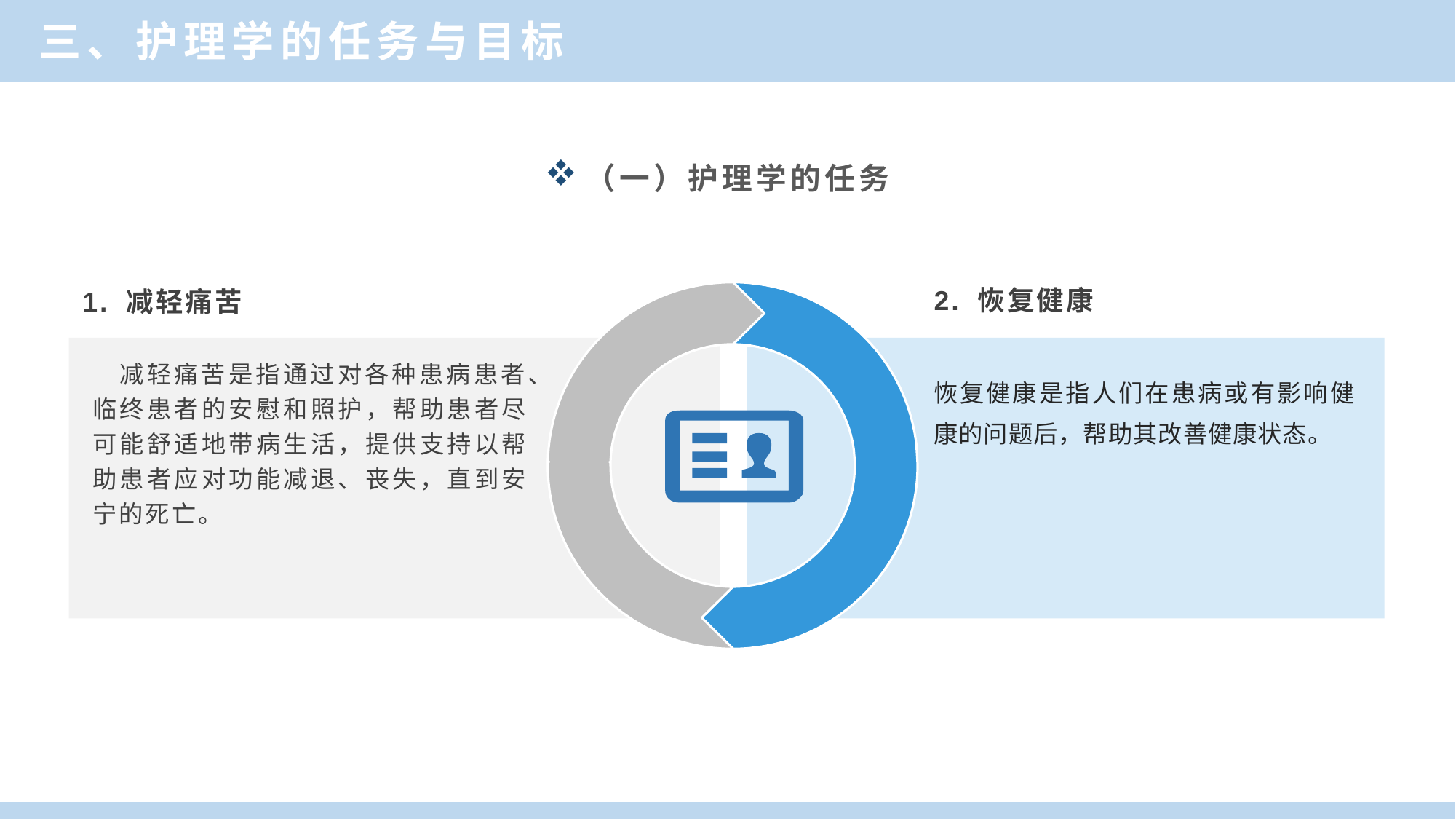

三、护理学的任务与目标
（一）护理学的任务
2. 恢复健康
1. 减轻痛苦

　减轻痛苦是指通过对各种患病患者、临终患者的安慰和照护，帮助患者尽可能舒适地带病生活，提供支持以帮助患者应对功能减退、丧失，直到安宁的死亡。
恢复健康是指人们在患病或有影响健康的问题后，帮助其改善健康状态。